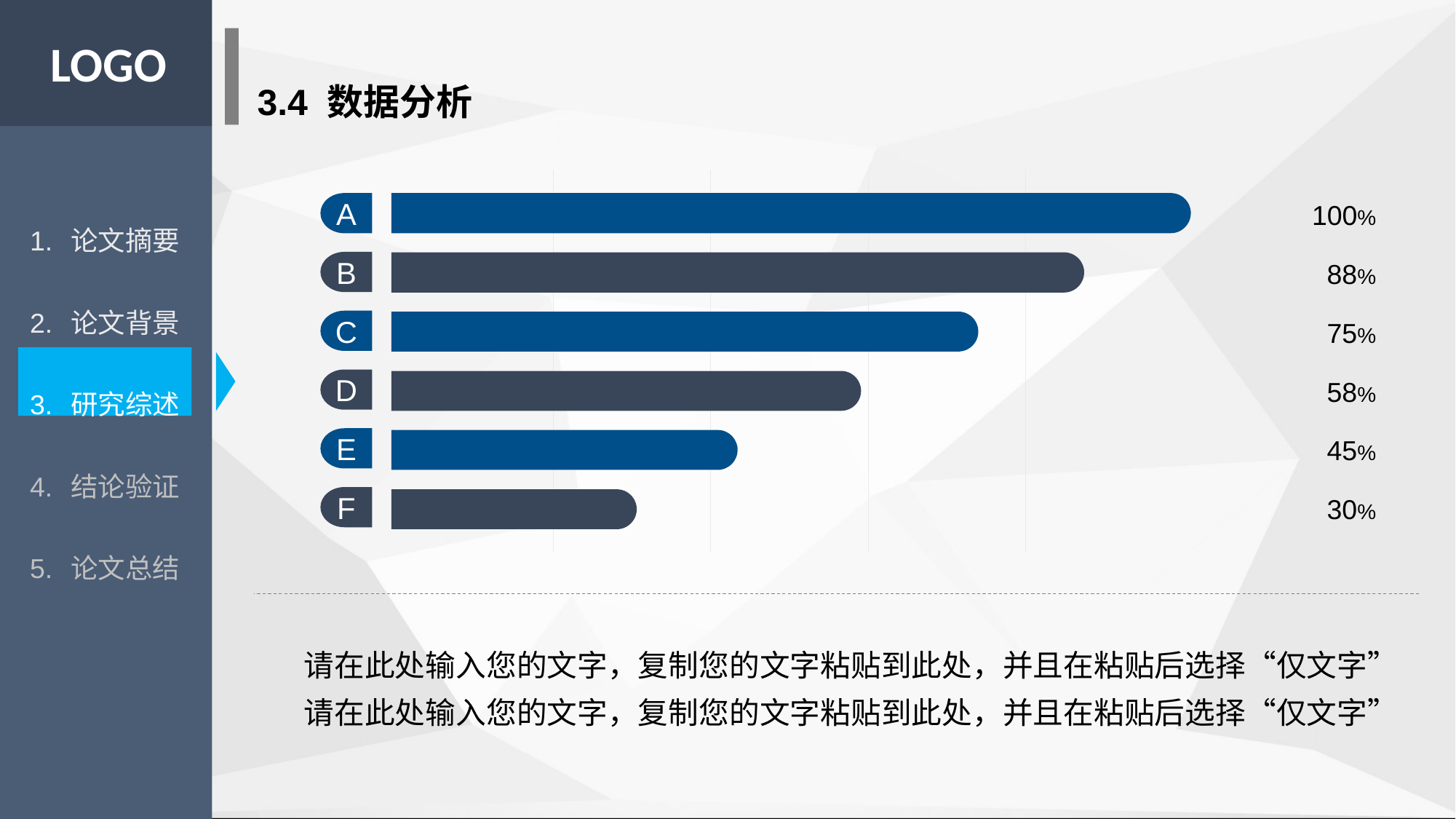

LOGO

3.4 数据分析
论文摘要
论文背景
研究综述
结论验证
论文总结
100%

A

88%
B

75%
C

58%
D

45%
E

30%
F
请在此处输入您的文字，复制您的文字粘贴到此处，并且在粘贴后选择“仅文字”
请在此处输入您的文字，复制您的文字粘贴到此处，并且在粘贴后选择“仅文字”